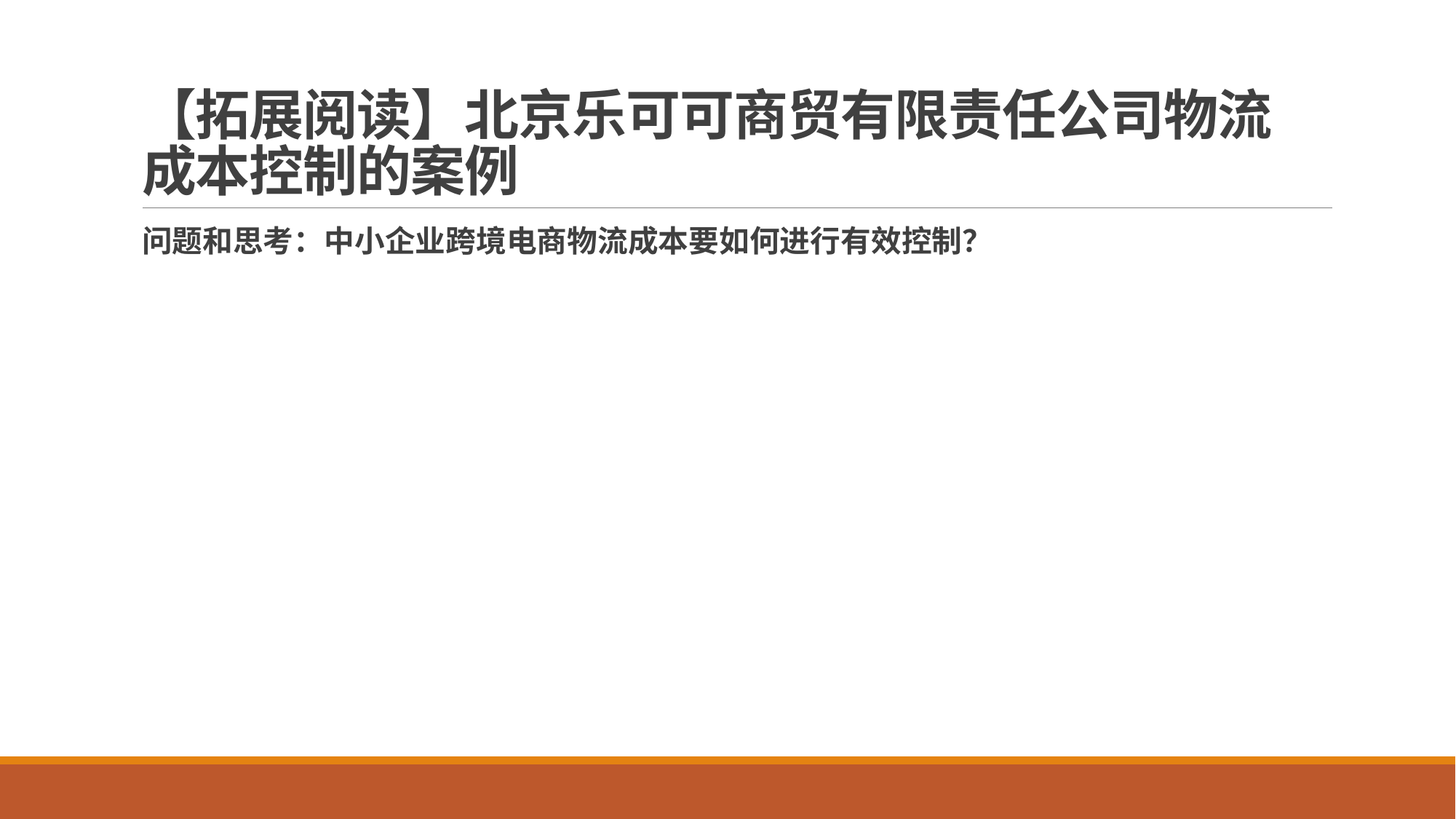

# 【拓展阅读】北京乐可可商贸有限责任公司物流成本控制的案例
问题和思考：中小企业跨境电商物流成本要如何进行有效控制？